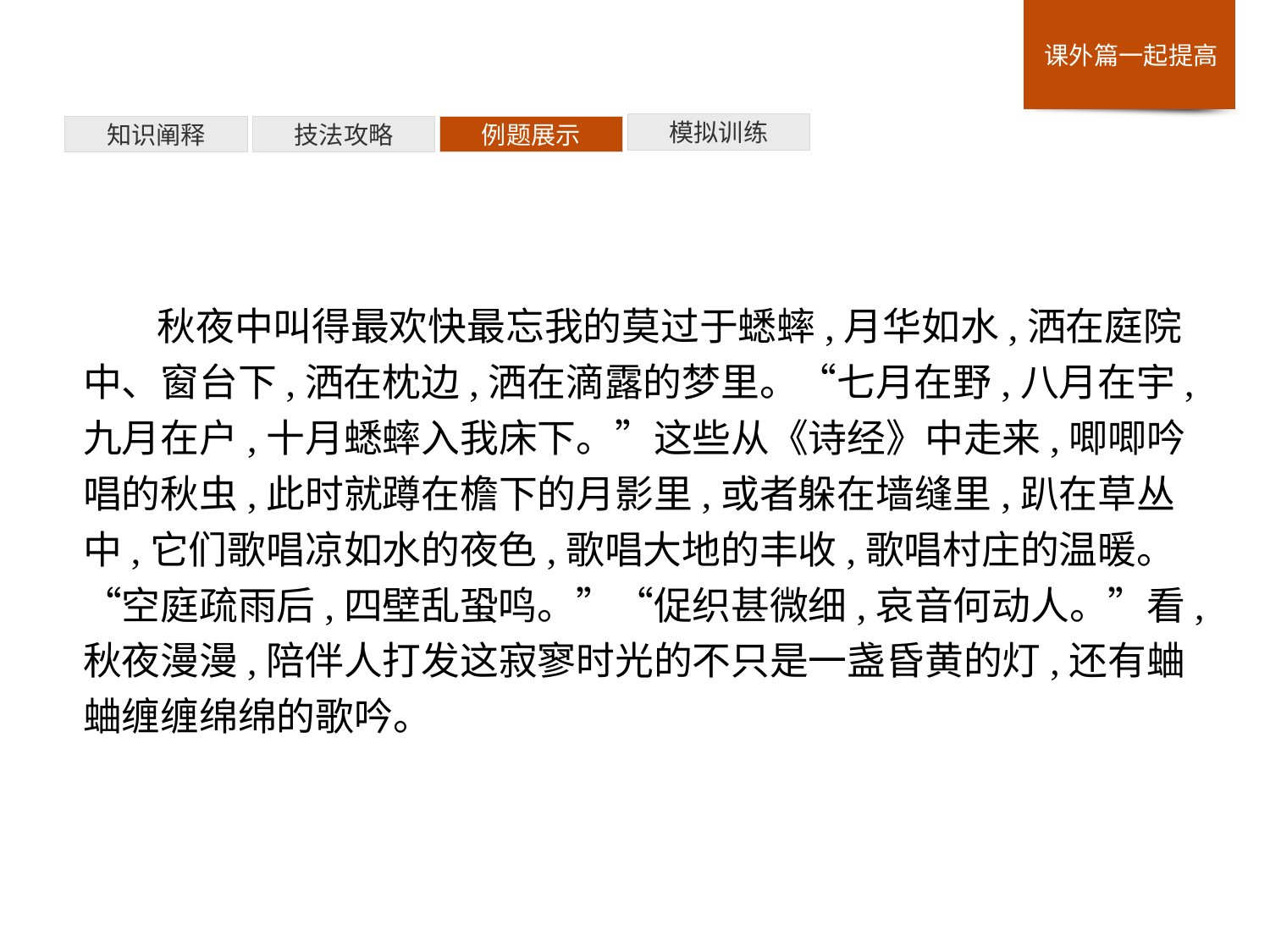

模拟训练
例题展示
技法攻略
知识阐释
秋夜中叫得最欢快最忘我的莫过于蟋蟀,月华如水,洒在庭院中、窗台下,洒在枕边,洒在滴露的梦里。“七月在野,八月在宇,九月在户,十月蟋蟀入我床下。”这些从《诗经》中走来,唧唧吟唱的秋虫,此时就蹲在檐下的月影里,或者躲在墙缝里,趴在草丛中,它们歌唱凉如水的夜色,歌唱大地的丰收,歌唱村庄的温暖。“空庭疏雨后,四壁乱蛩鸣。”“促织甚微细,哀音何动人。”看,秋夜漫漫,陪伴人打发这寂寥时光的不只是一盏昏黄的灯,还有蛐蛐缠缠绵绵的歌吟。